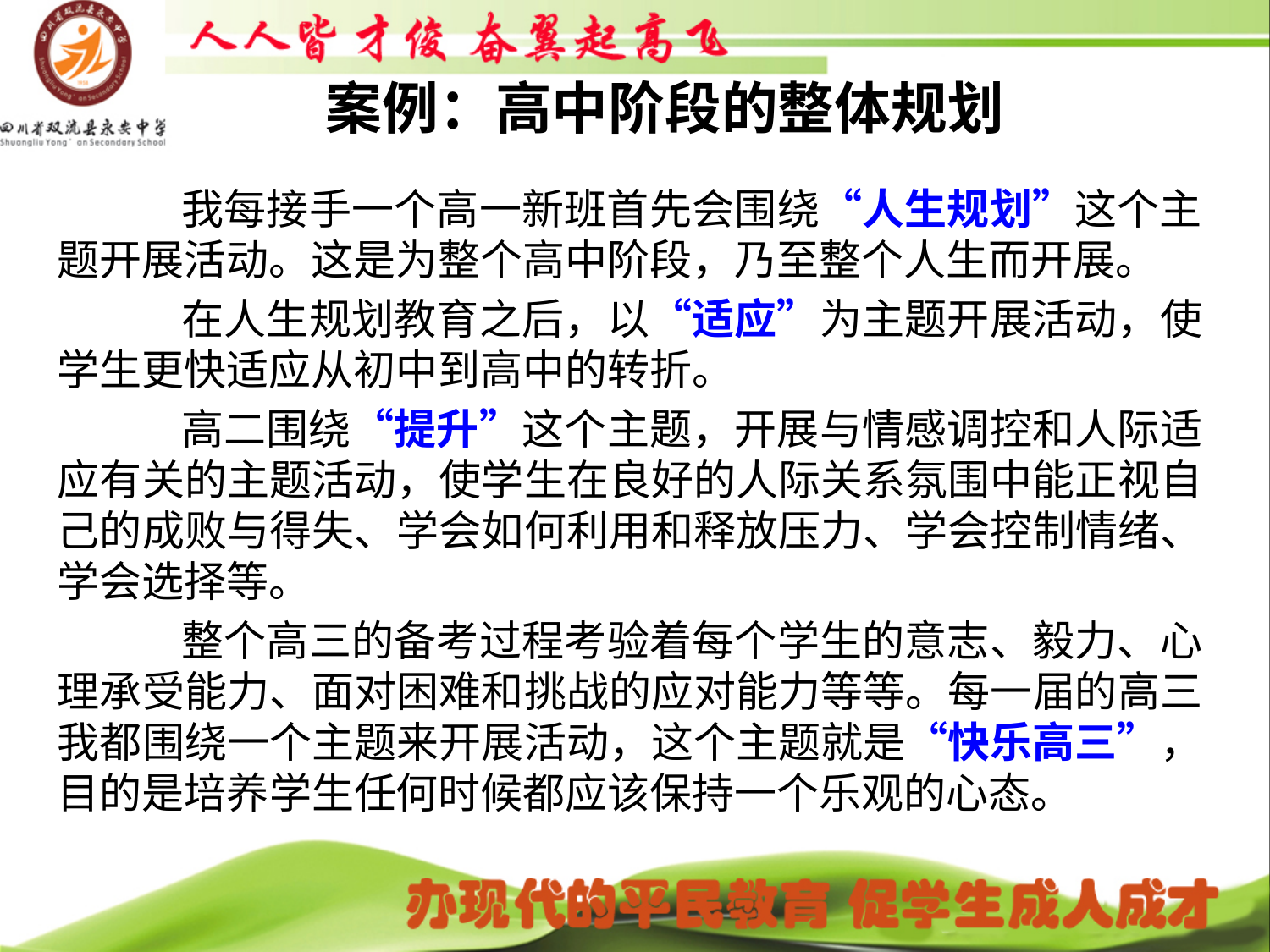

# 案例：高中阶段的整体规划
我每接手一个高一新班首先会围绕“人生规划”这个主题开展活动。这是为整个高中阶段，乃至整个人生而开展。
在人生规划教育之后，以“适应”为主题开展活动，使学生更快适应从初中到高中的转折。
高二围绕“提升”这个主题，开展与情感调控和人际适应有关的主题活动，使学生在良好的人际关系氛围中能正视自己的成败与得失、学会如何利用和释放压力、学会控制情绪、学会选择等。
整个高三的备考过程考验着每个学生的意志、毅力、心理承受能力、面对困难和挑战的应对能力等等。每一届的高三我都围绕一个主题来开展活动，这个主题就是“快乐高三”，目的是培养学生任何时候都应该保持一个乐观的心态。